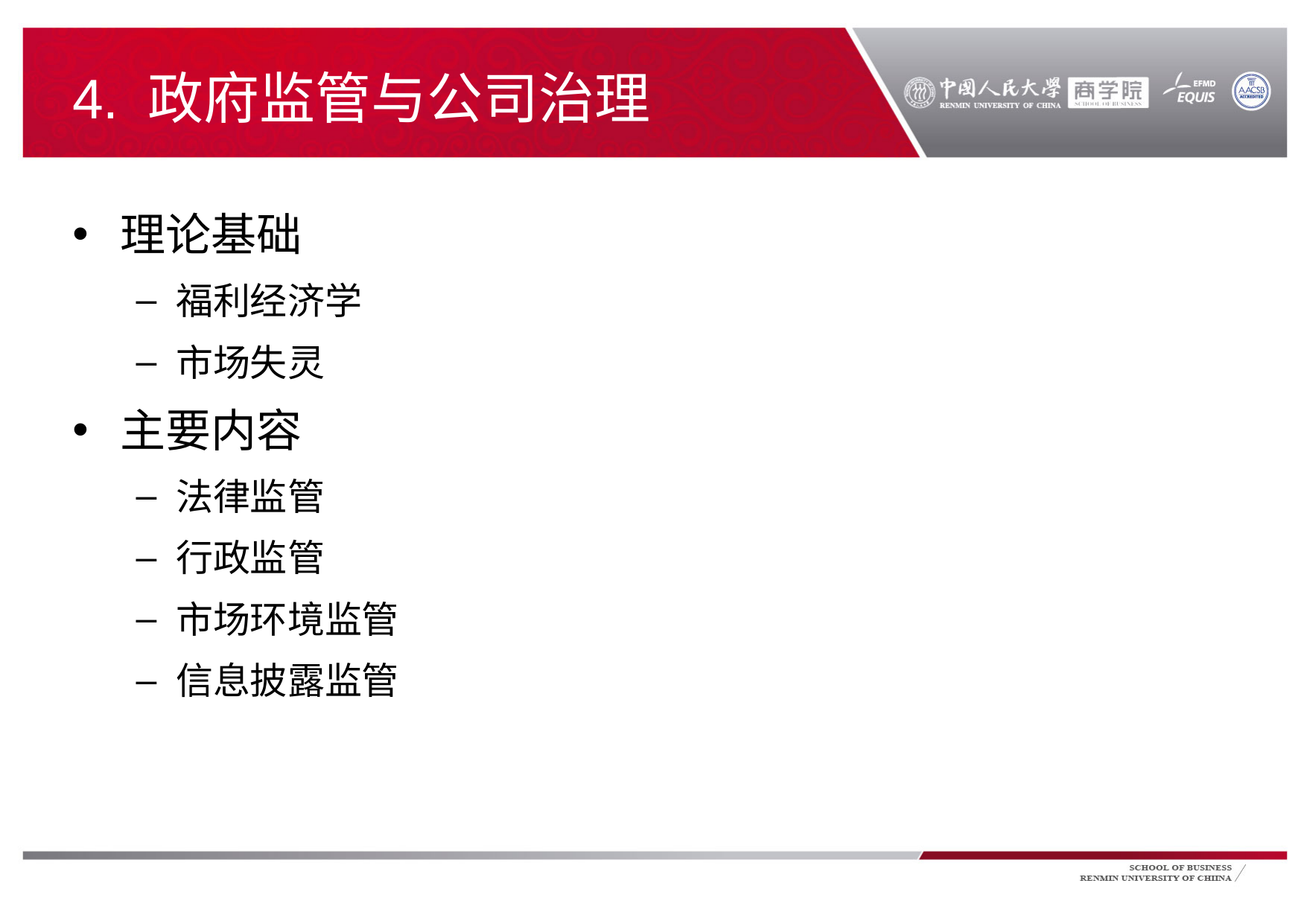

# 4. 政府监管与公司治理
理论基础
福利经济学
市场失灵
主要内容
法律监管
行政监管
市场环境监管
信息披露监管